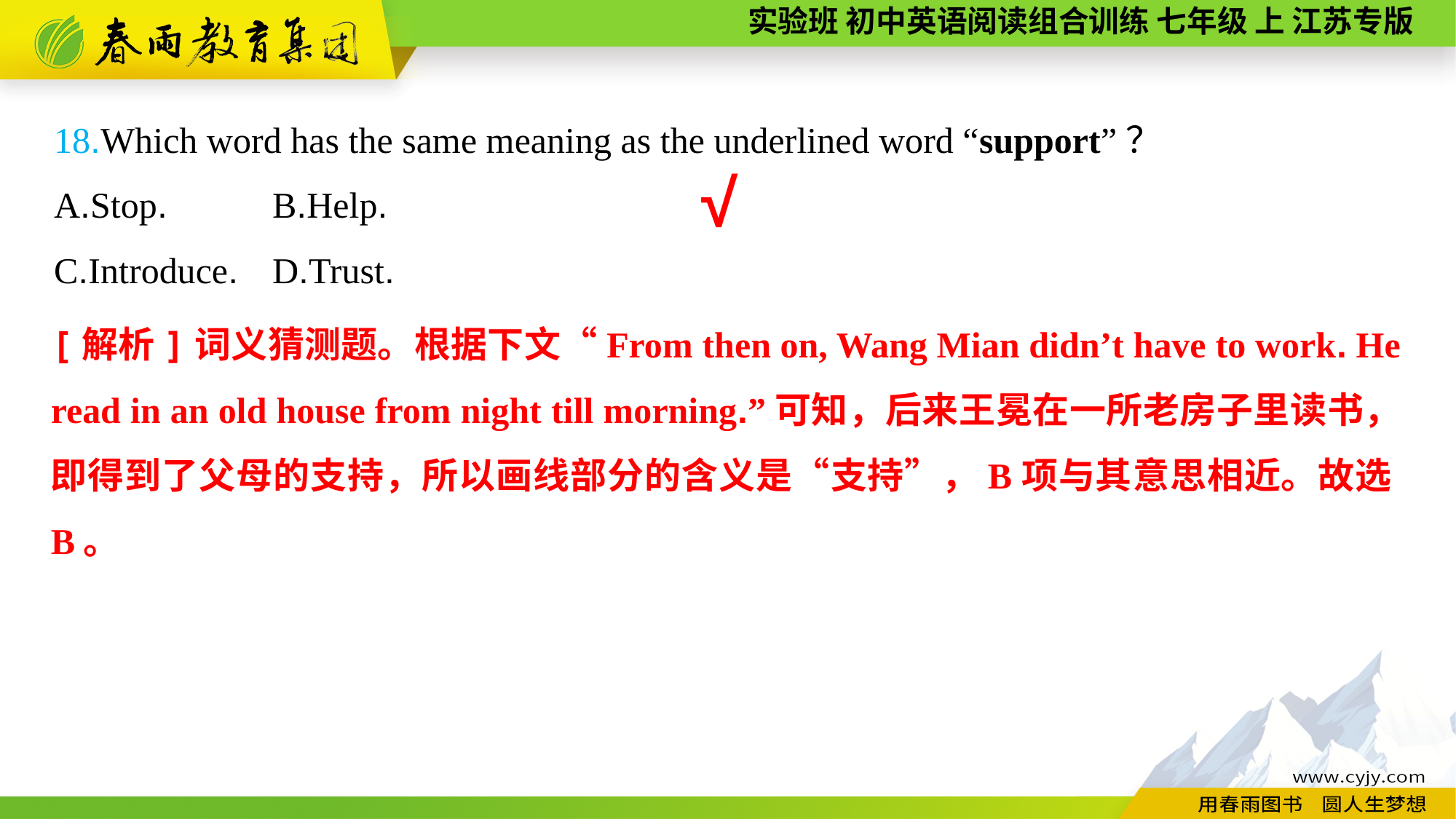

18.Which word has the same meaning as the underlined word “support”？
A.Stop.	B.Help.
C.Introduce.	D.Trust.
√
[解析]词义猜测题。根据下文“From then on, Wang Mian didn’t have to work. He read in an old house from night till morning.”可知，后来王冕在一所老房子里读书，即得到了父母的支持，所以画线部分的含义是“支持”，B项与其意思相近。故选B。